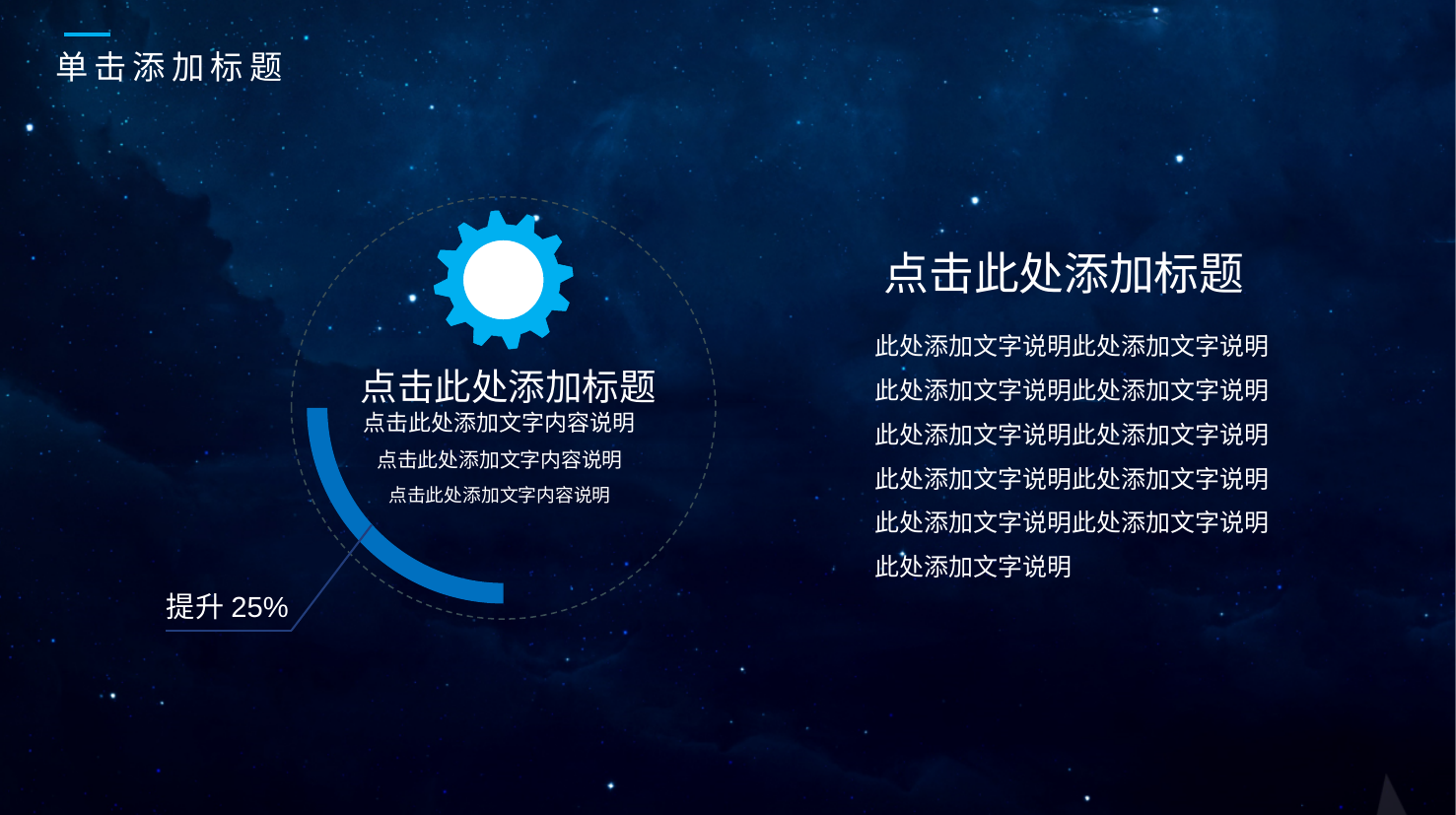

单击添加标题

点击此处添加标题

此处添加文字说明此处添加文字说明
此处添加文字说明此处添加文字说明
此处添加文字说明此处添加文字说明
此处添加文字说明此处添加文字说明
此处添加文字说明此处添加文字说明
此处添加文字说明

 点击此处添加标题
点击此处添加文字内容说明
点击此处添加文字内容说明
点击此处添加文字内容说明
提升25%